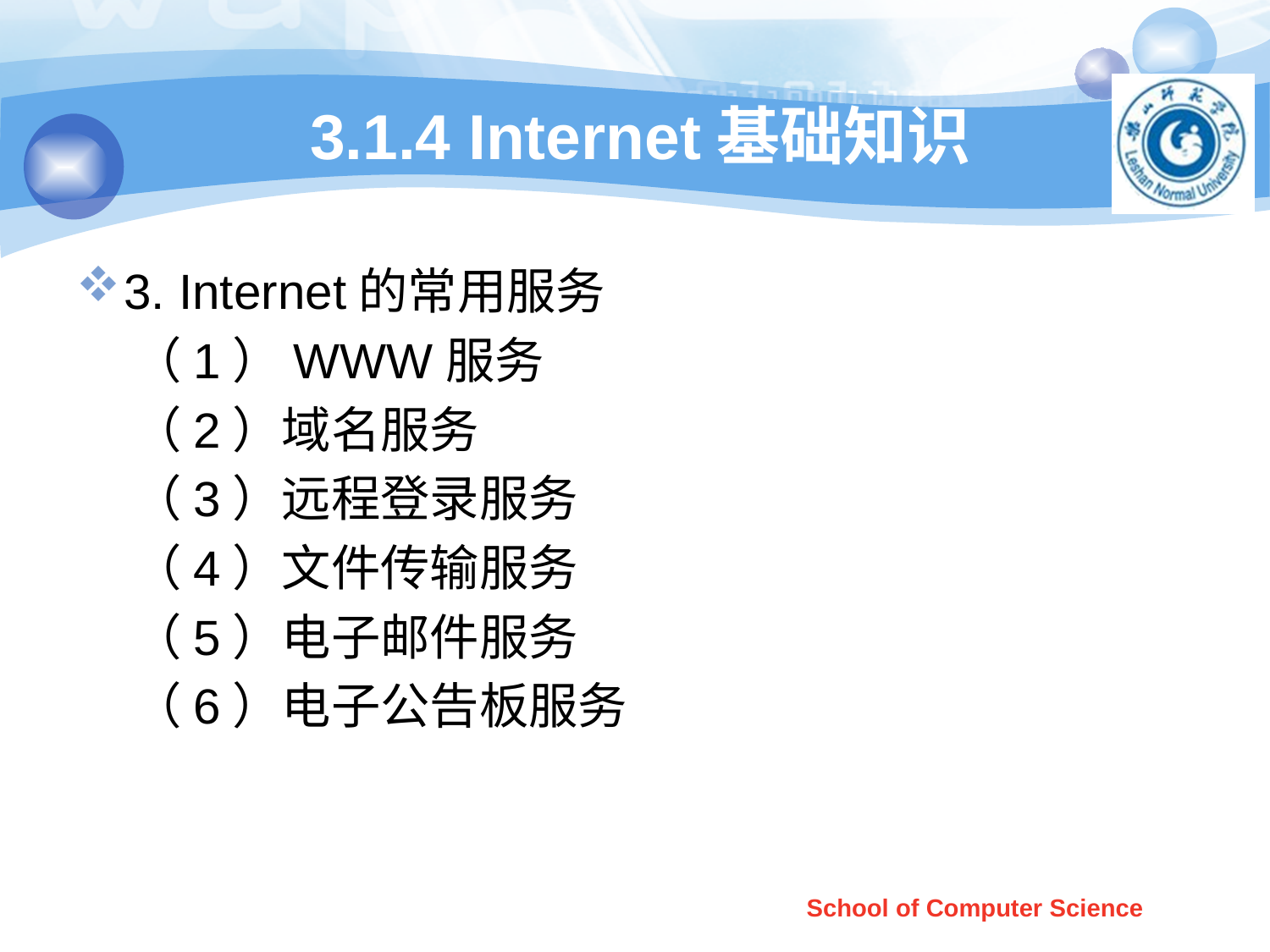

# 3.1.4 Internet基础知识
3. Internet的常用服务
    （1）WWW服务
    （2）域名服务
    （3）远程登录服务
    （4）文件传输服务
    （5）电子邮件服务
    （6）电子公告板服务
School of Computer Science